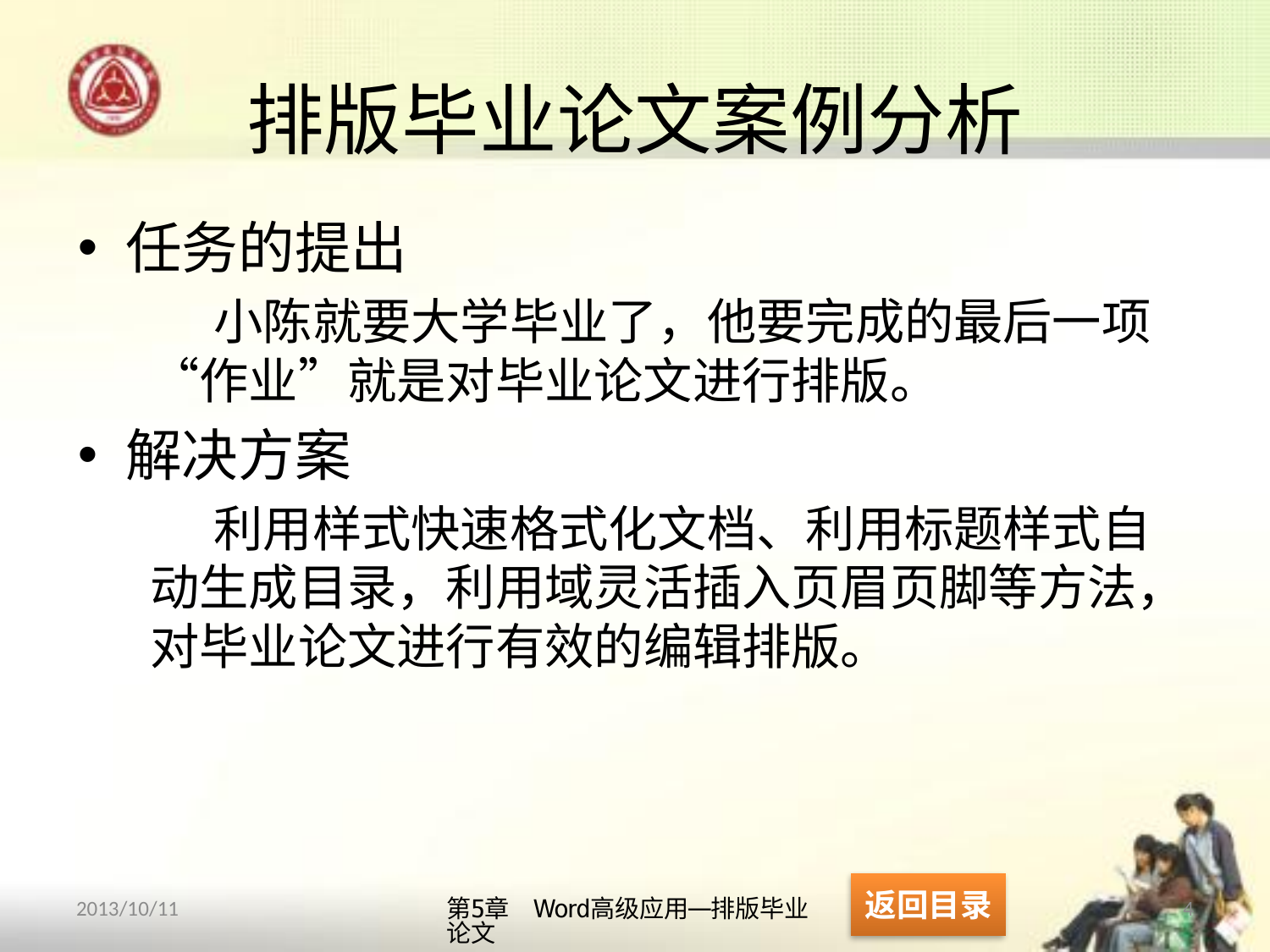

# 排版毕业论文案例分析
任务的提出
小陈就要大学毕业了，他要完成的最后一项“作业”就是对毕业论文进行排版。
解决方案
利用样式快速格式化文档、利用标题样式自动生成目录，利用域灵活插入页眉页脚等方法，对毕业论文进行有效的编辑排版。
返回目录
第5章　Word高级应用—排版毕业论文
4
2013/10/11